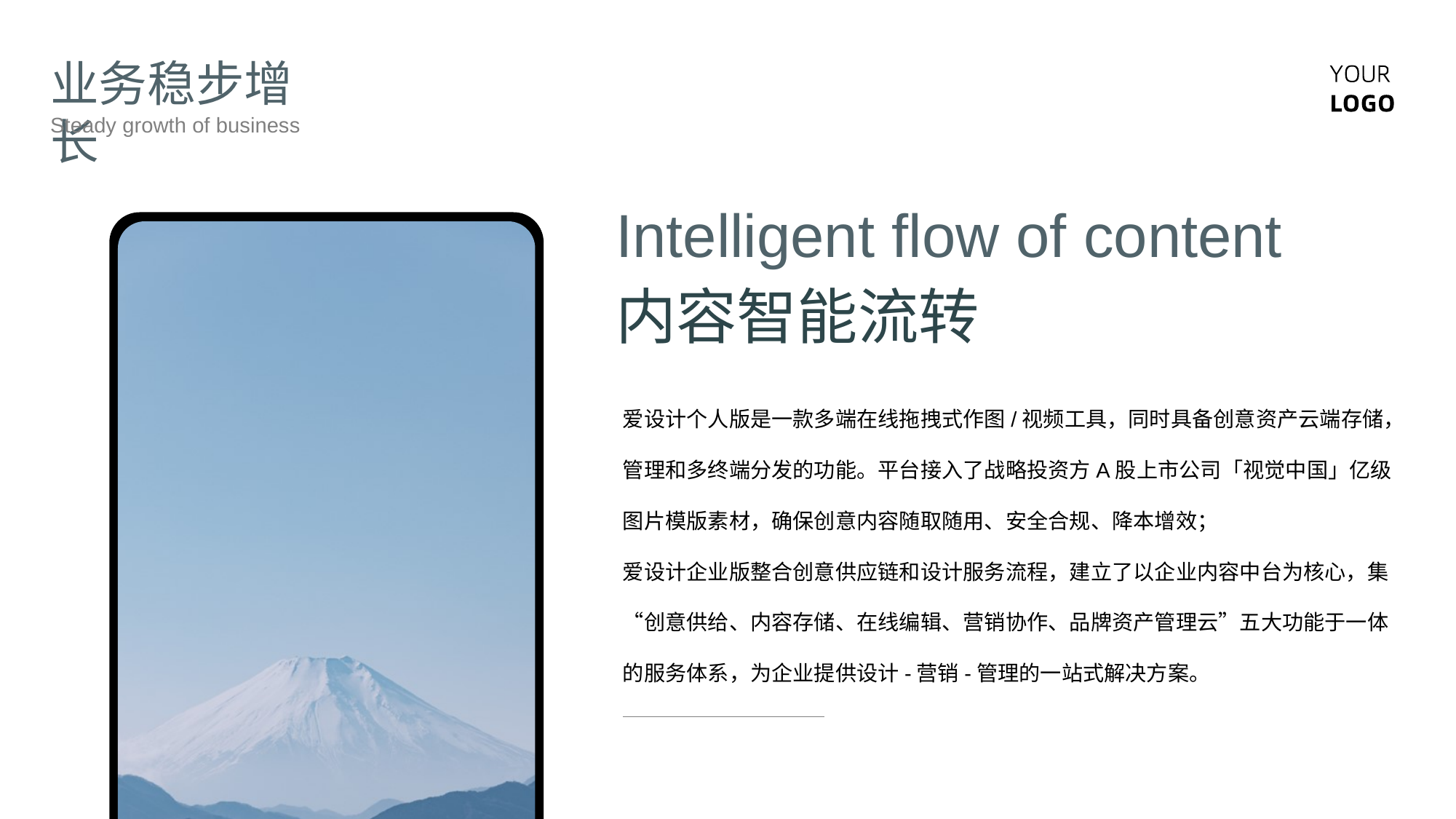

业务稳步增长

Steady growth of business
Intelligent flow of content

内容智能流转
爱设计个人版是一款多端在线拖拽式作图/视频工具，同时具备创意资产云端存储，管理和多终端分发的功能。平台接入了战略投资方A股上市公司「视觉中国」亿级图片模版素材，确保创意内容随取随用、安全合规、降本增效；
爱设计企业版整合创意供应链和设计服务流程，建立了以企业内容中台为核心，集“创意供给、内容存储、在线编辑、营销协作、品牌资产管理云”五大功能于一体的服务体系，为企业提供设计-营销-管理的一站式解决方案。